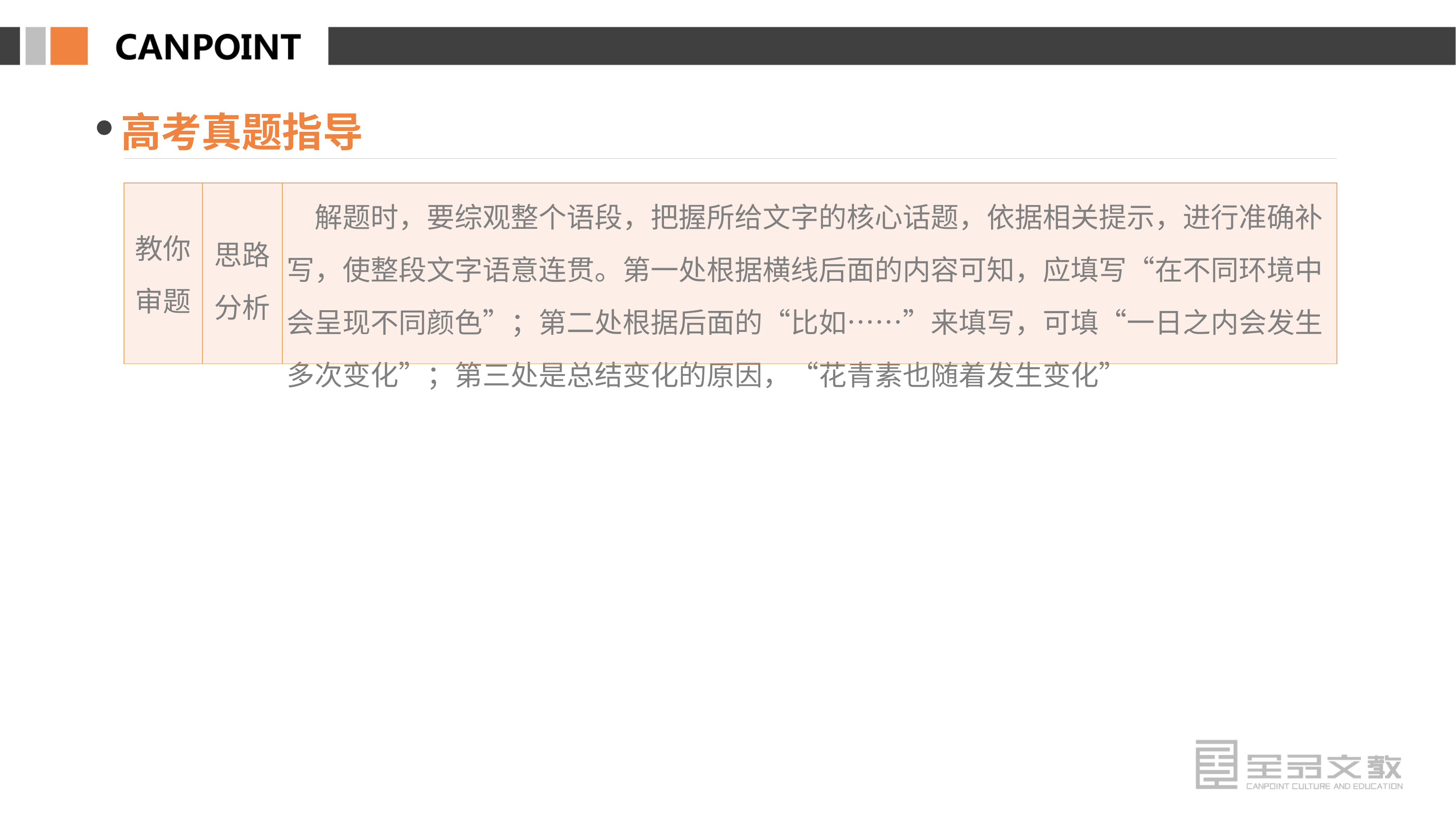

高考真题指导

| 教你 审题 | 思路分析 | 解题时，要综观整个语段，把握所给文字的核心话题，依据相关提示，进行准确补写，使整段文字语意连贯。第一处根据横线后面的内容可知，应填写“在不同环境中会呈现不同颜色”；第二处根据后面的“比如……”来填写，可填“一日之内会发生多次变化”；第三处是总结变化的原因，“花青素也随着发生变化” |
| --- | --- | --- |